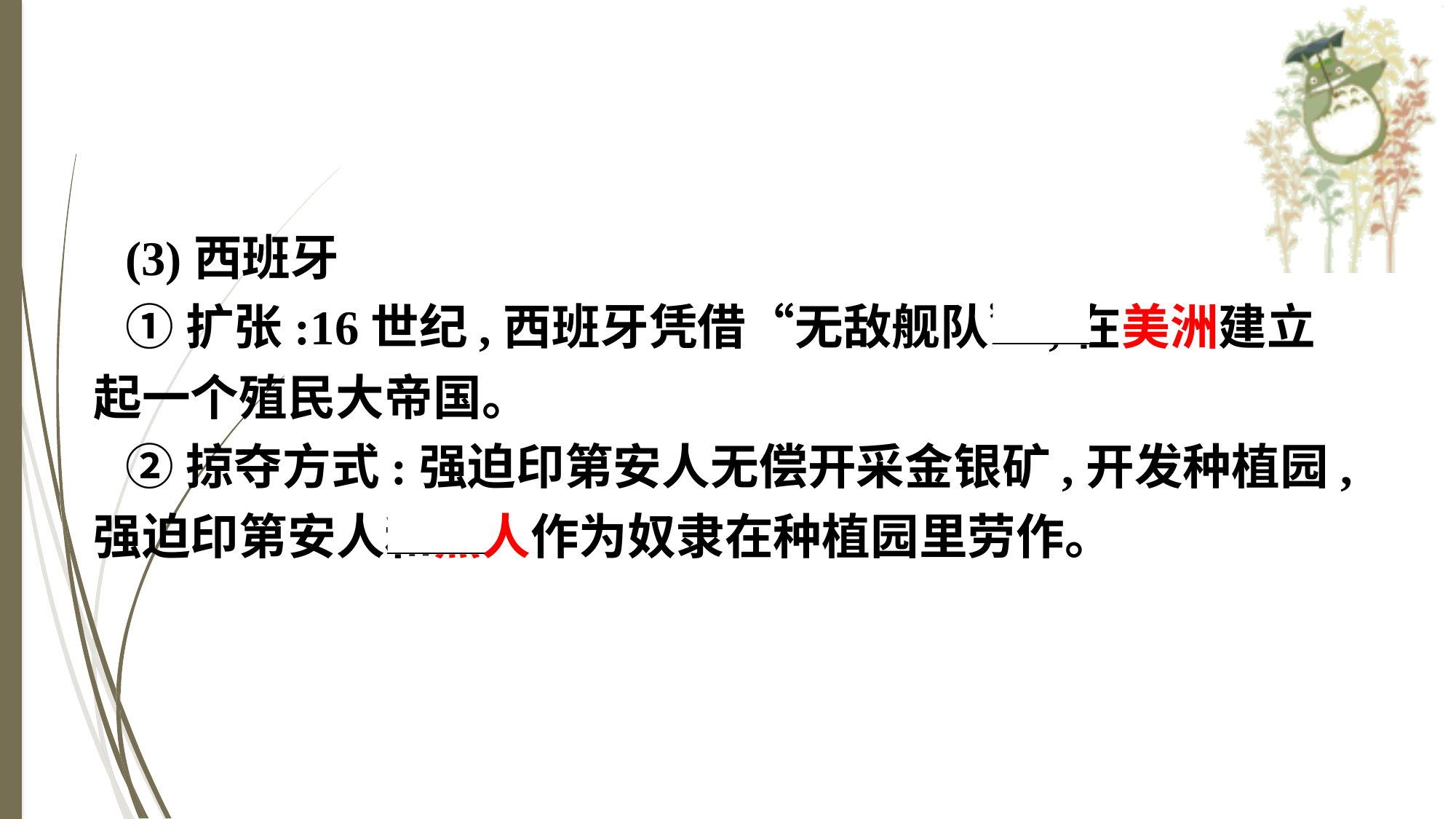

(3)西班牙
①扩张:16世纪,西班牙凭借“无敌舰队”,在美洲建立起一个殖民大帝国。
②掠夺方式:强迫印第安人无偿开采金银矿,开发种植园,强迫印第安人和黑人作为奴隶在种植园里劳作。